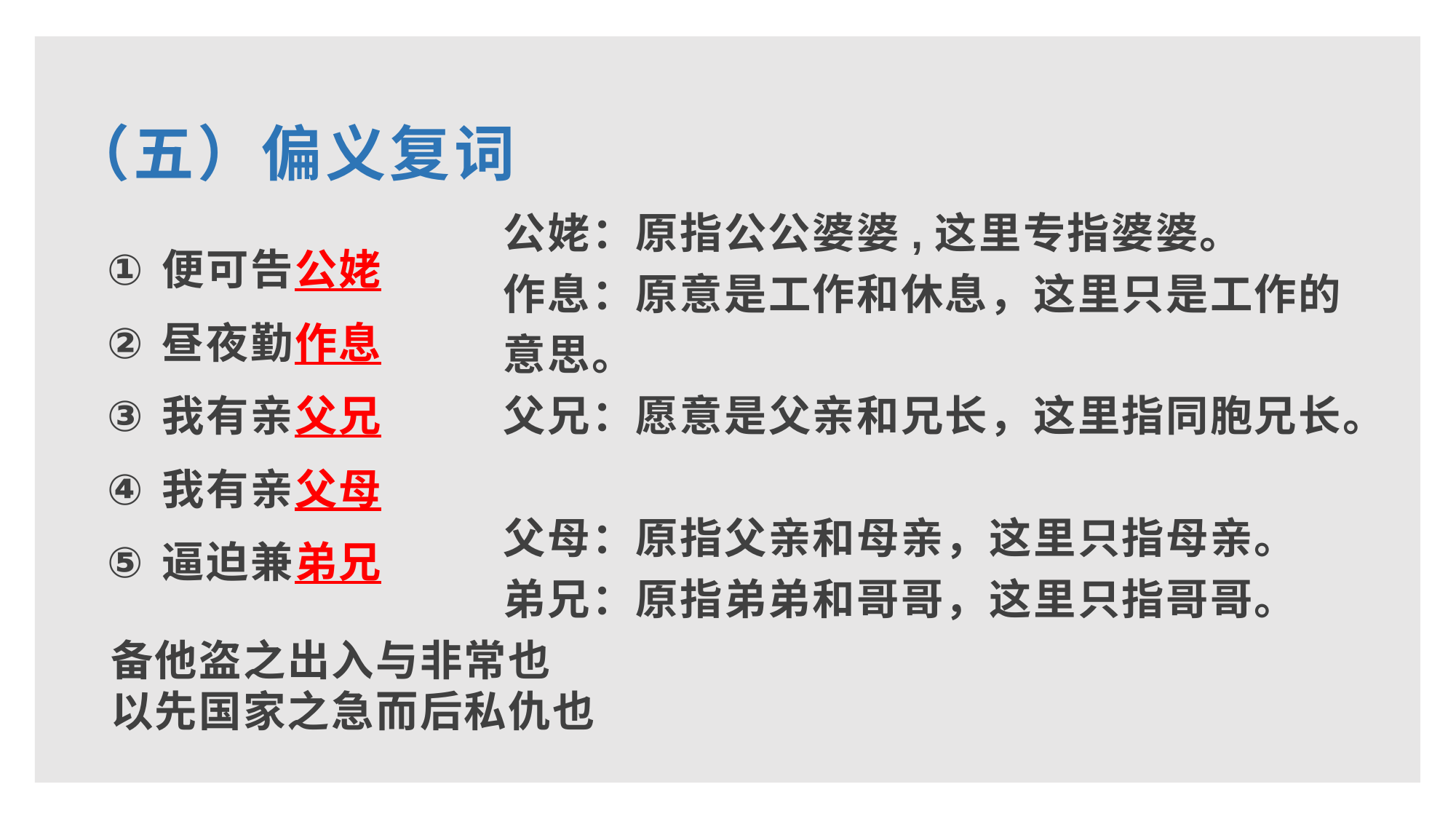

（五）偏义复词
便可告公姥
昼夜勤作息
我有亲父兄
我有亲父母
逼迫兼弟兄
公姥：原指公公婆婆,这里专指婆婆。
作息：原意是工作和休息，这里只是工作的意思。
父兄：愿意是父亲和兄长，这里指同胞兄长。
父母：原指父亲和母亲，这里只指母亲。
弟兄：原指弟弟和哥哥，这里只指哥哥。
备他盗之出入与非常也
以先国家之急而后私仇也